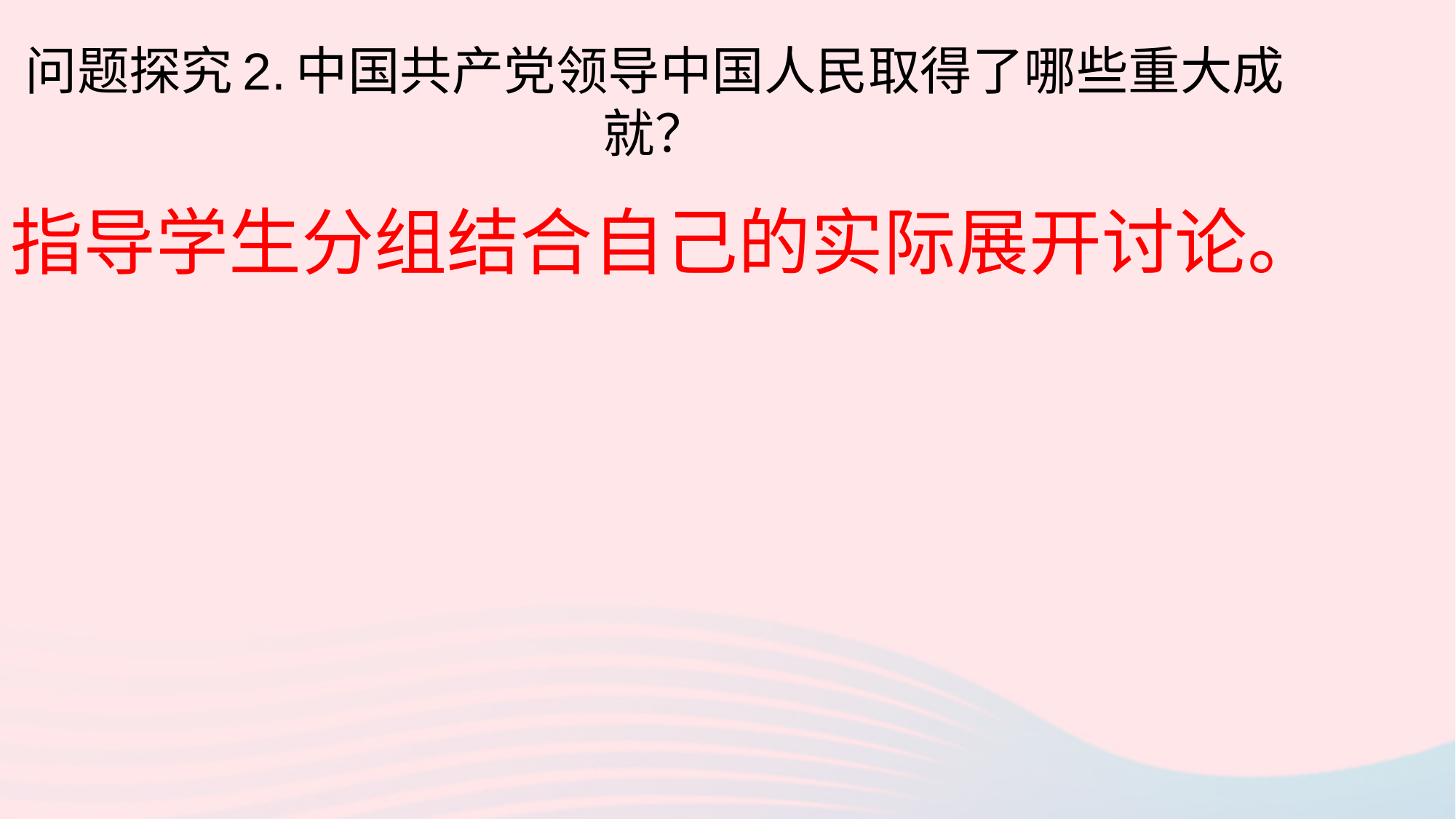

问题探究2.中国共产党领导中国人民取得了哪些重大成就？
指导学生分组结合自己的实际展开讨论。